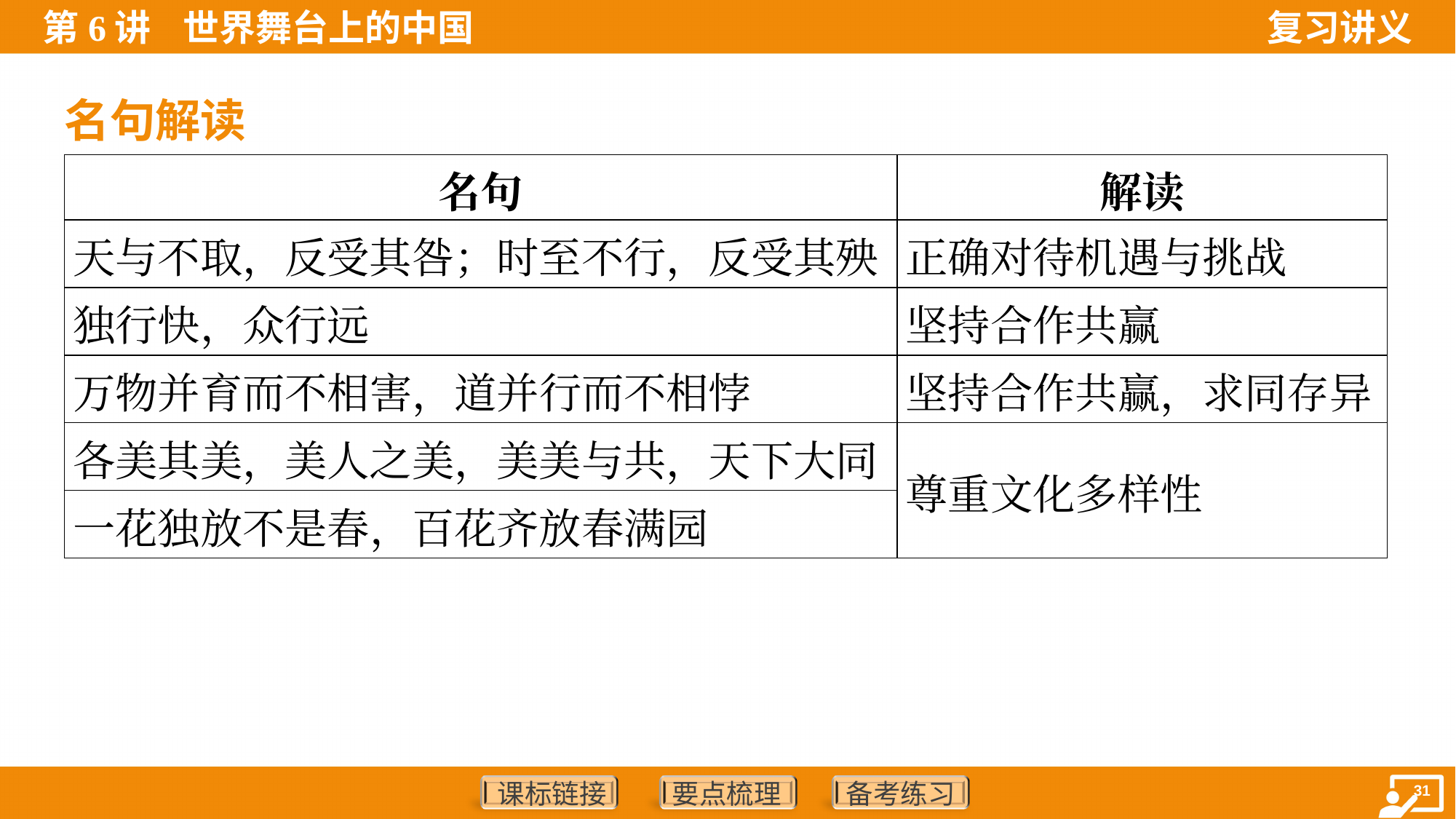

名句解读
| 名句 | 解读 |
| --- | --- |
| 天与不取，反受其咎；时至不行，反受其殃 | 正确对待机遇与挑战 |
| 独行快，众行远 | 坚持合作共赢 |
| 万物并育而不相害，道并行而不相悖 | 坚持合作共赢，求同存异 |
| 各美其美，美人之美，美美与共，天下大同 | 尊重文化多样性 |
| 一花独放不是春，百花齐放春满园 |  |